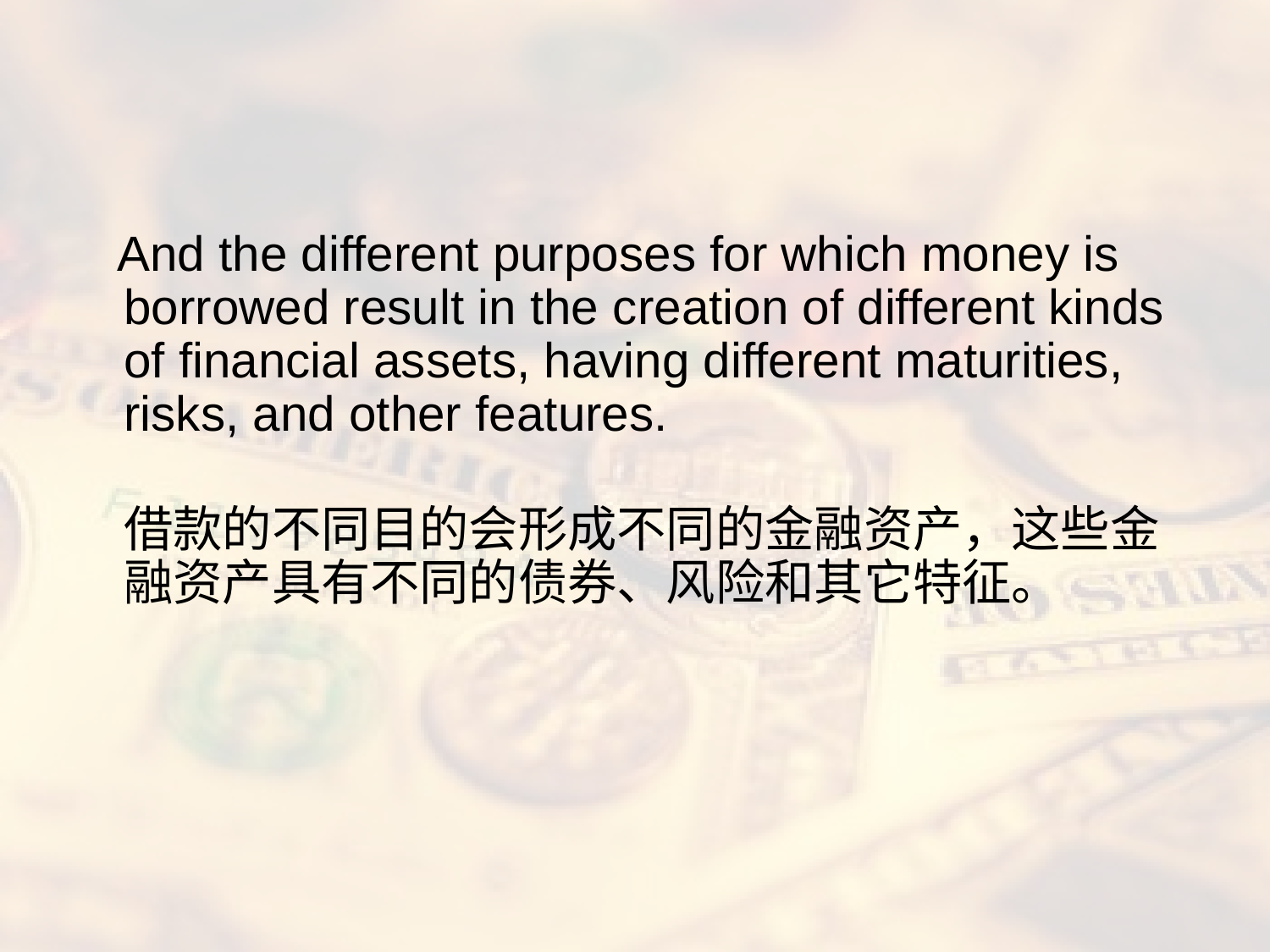

#
   And the different purposes for which money is borrowed result in the creation of different kinds of financial assets, having different maturities, risks, and other features.
借款的不同目的会形成不同的金融资产，这些金融资产具有不同的债券、风险和其它特征。